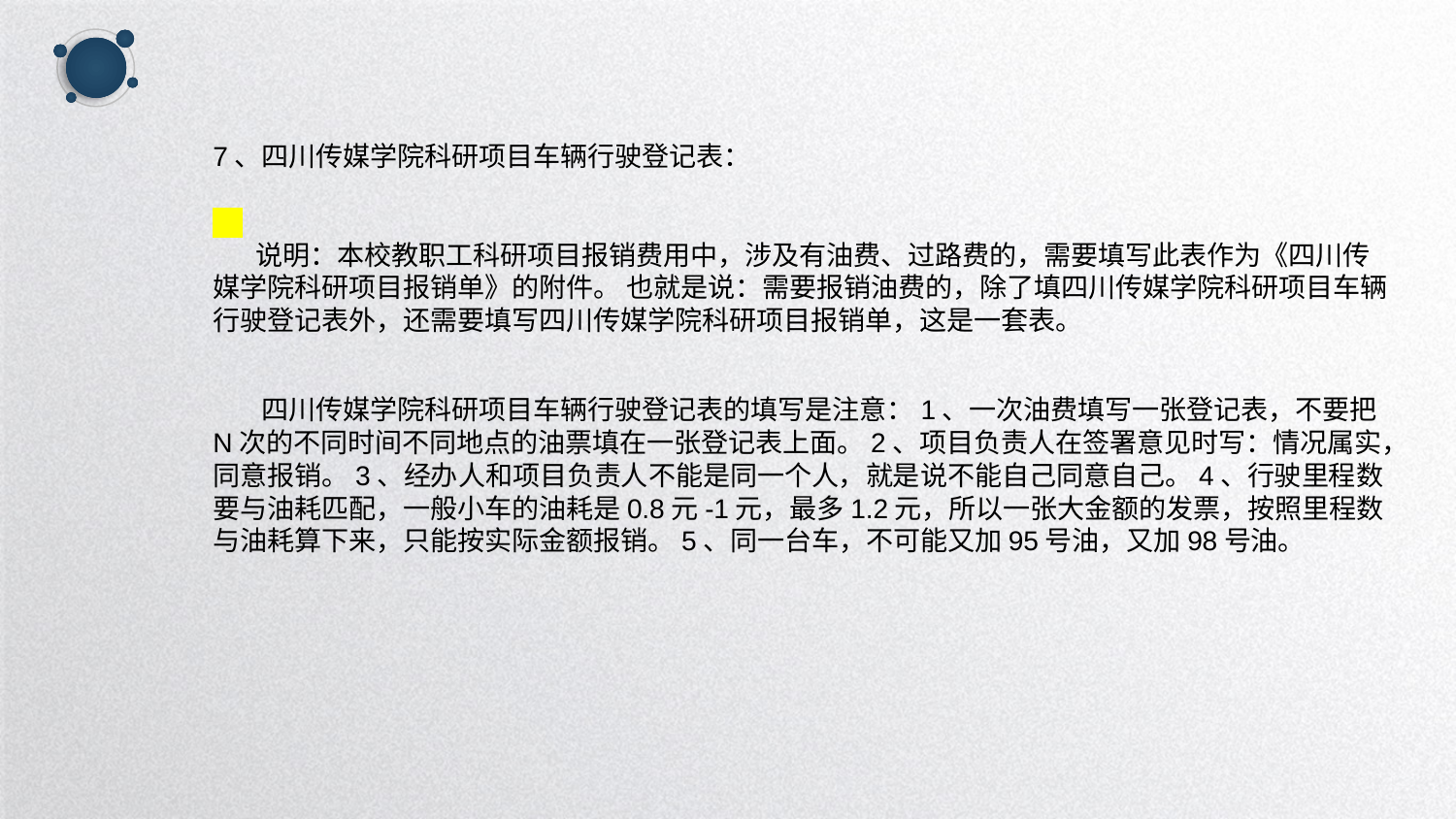

7、四川传媒学院科研项目车辆行驶登记表：

      说明：本校教职工科研项目报销费用中，涉及有油费、过路费的，需要填写此表作为《四川传媒学院科研项目报销单》的附件。 也就是说：需要报销油费的，除了填四川传媒学院科研项目车辆行驶登记表外，还需要填写四川传媒学院科研项目报销单，这是一套表。

       四川传媒学院科研项目车辆行驶登记表的填写是注意：1、一次油费填写一张登记表，不要把N次的不同时间不同地点的油票填在一张登记表上面。2、项目负责人在签署意见时写：情况属实，同意报销。3、经办人和项目负责人不能是同一个人，就是说不能自己同意自己。4、行驶里程数要与油耗匹配，一般小车的油耗是0.8元-1元，最多1.2元，所以一张大金额的发票，按照里程数与油耗算下来，只能按实际金额报销。5、同一台车，不可能又加95号油，又加98号油。